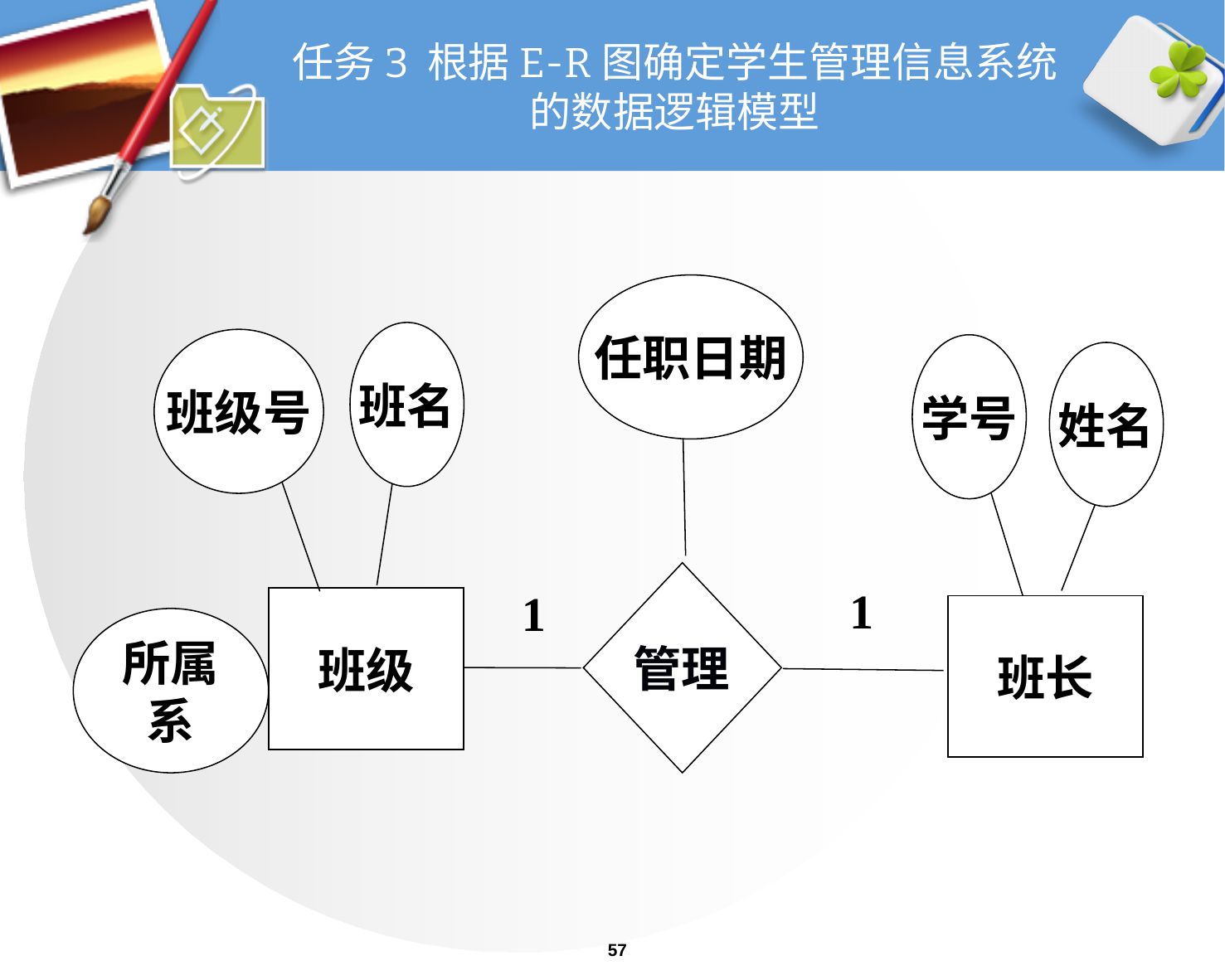

# 任务3 根据E-R图确定学生管理信息系统的数据逻辑模型

任职日期
班名
班级号
学号
姓名

管理
1
1
班级
班长
所属系

57